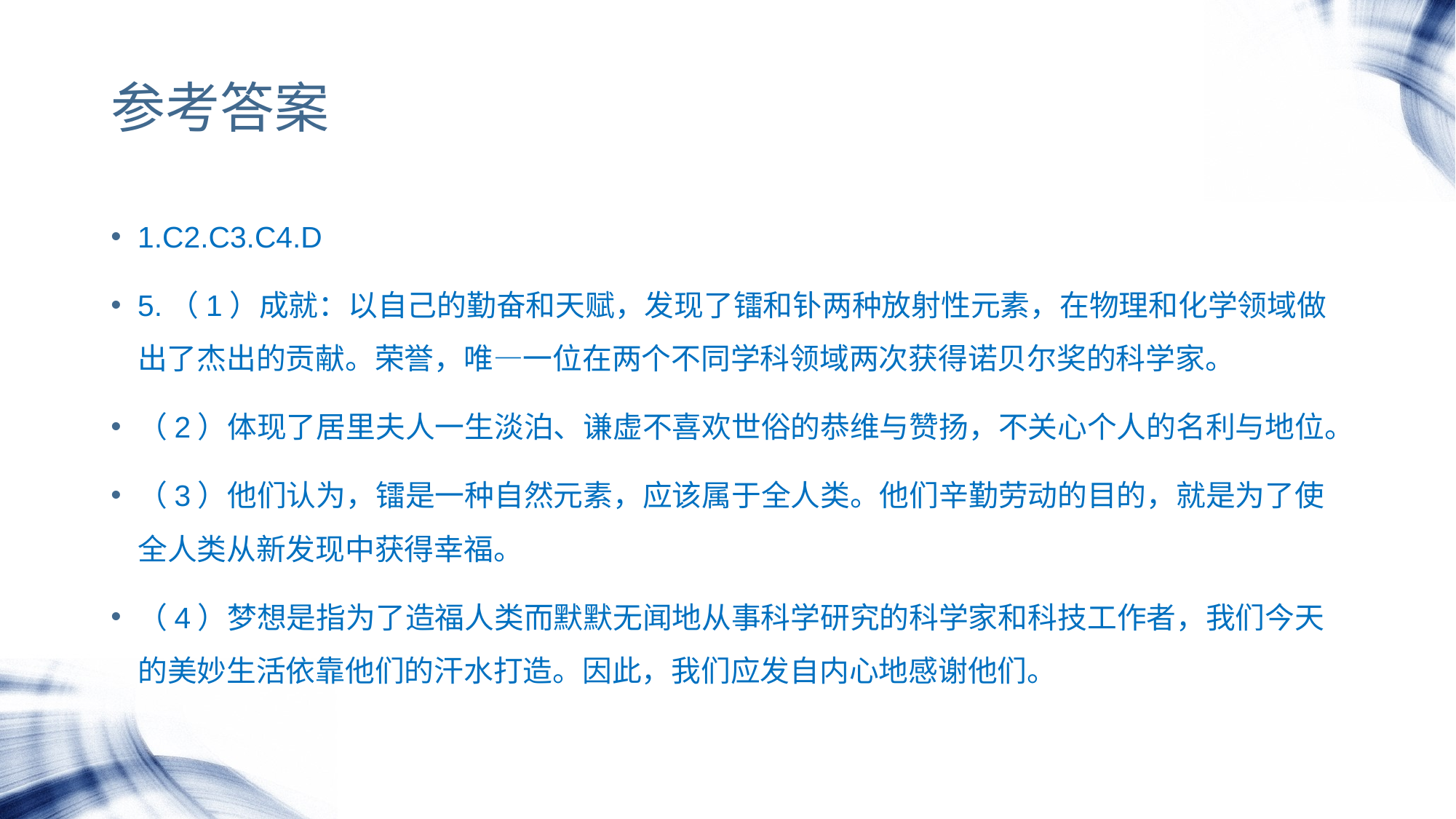

# 参考答案
1.C2.C3.C4.D
5.（1）成就：以自己的勤奋和天赋，发现了镭和钋两种放射性元素，在物理和化学领域做出了杰出的贡献。荣誉，唯—一位在两个不同学科领域两次获得诺贝尔奖的科学家。
（2）体现了居里夫人一生淡泊、谦虚不喜欢世俗的恭维与赞扬，不关心个人的名利与地位。
（3）他们认为，镭是一种自然元素，应该属于全人类。他们辛勤劳动的目的，就是为了使全人类从新发现中获得幸福。
（4）梦想是指为了造福人类而默默无闻地从事科学研究的科学家和科技工作者，我们今天的美妙生活依靠他们的汗水打造。因此，我们应发自内心地感谢他们。